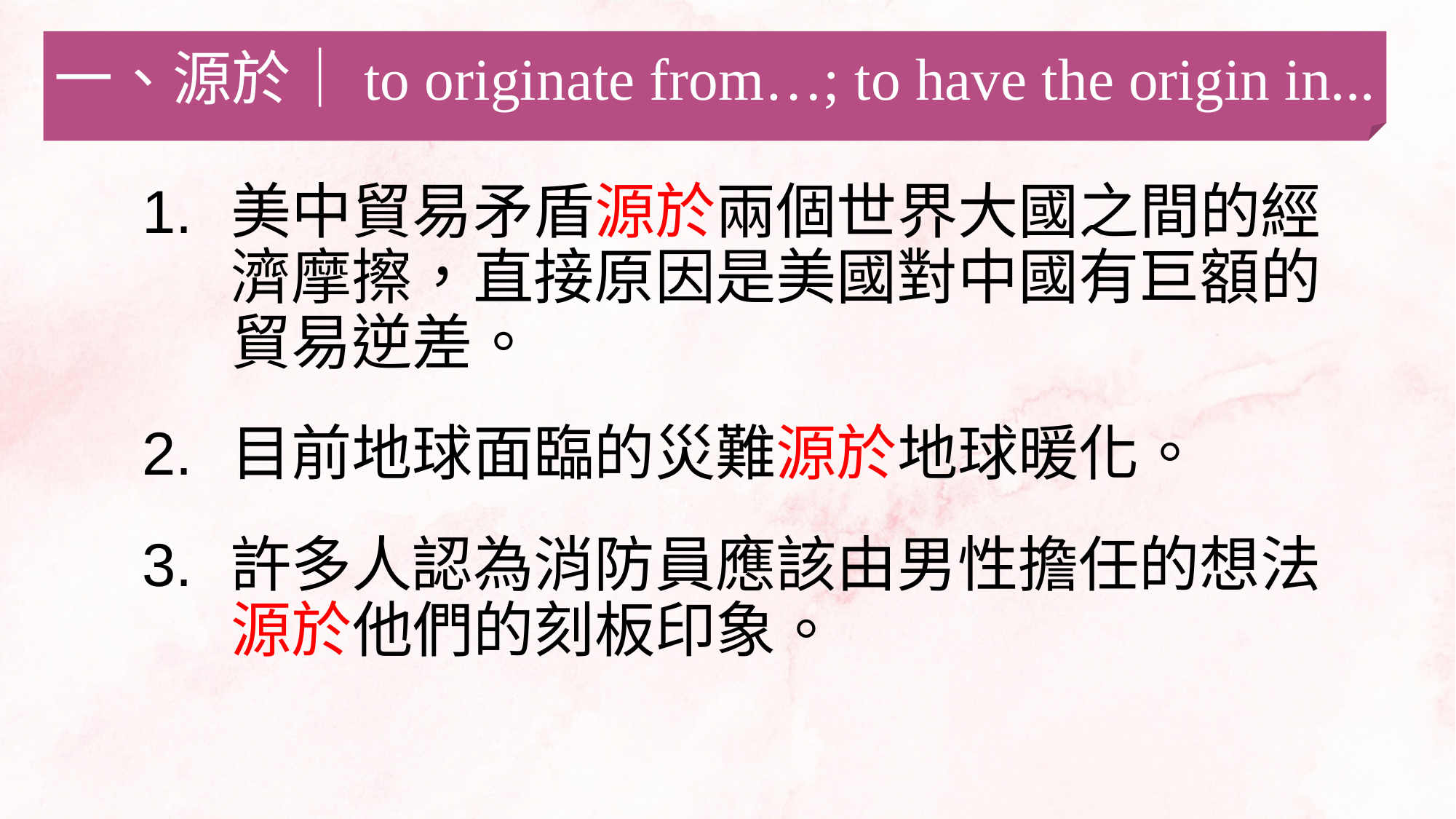

一、源於｜to originate from…; to have the origin in...
美中貿易矛盾源於兩個世界大國之間的經濟摩擦，直接原因是美國對中國有巨額的貿易逆差。
目前地球面臨的災難源於地球暖化。
許多人認為消防員應該由男性擔任的想法源於他們的刻板印象。